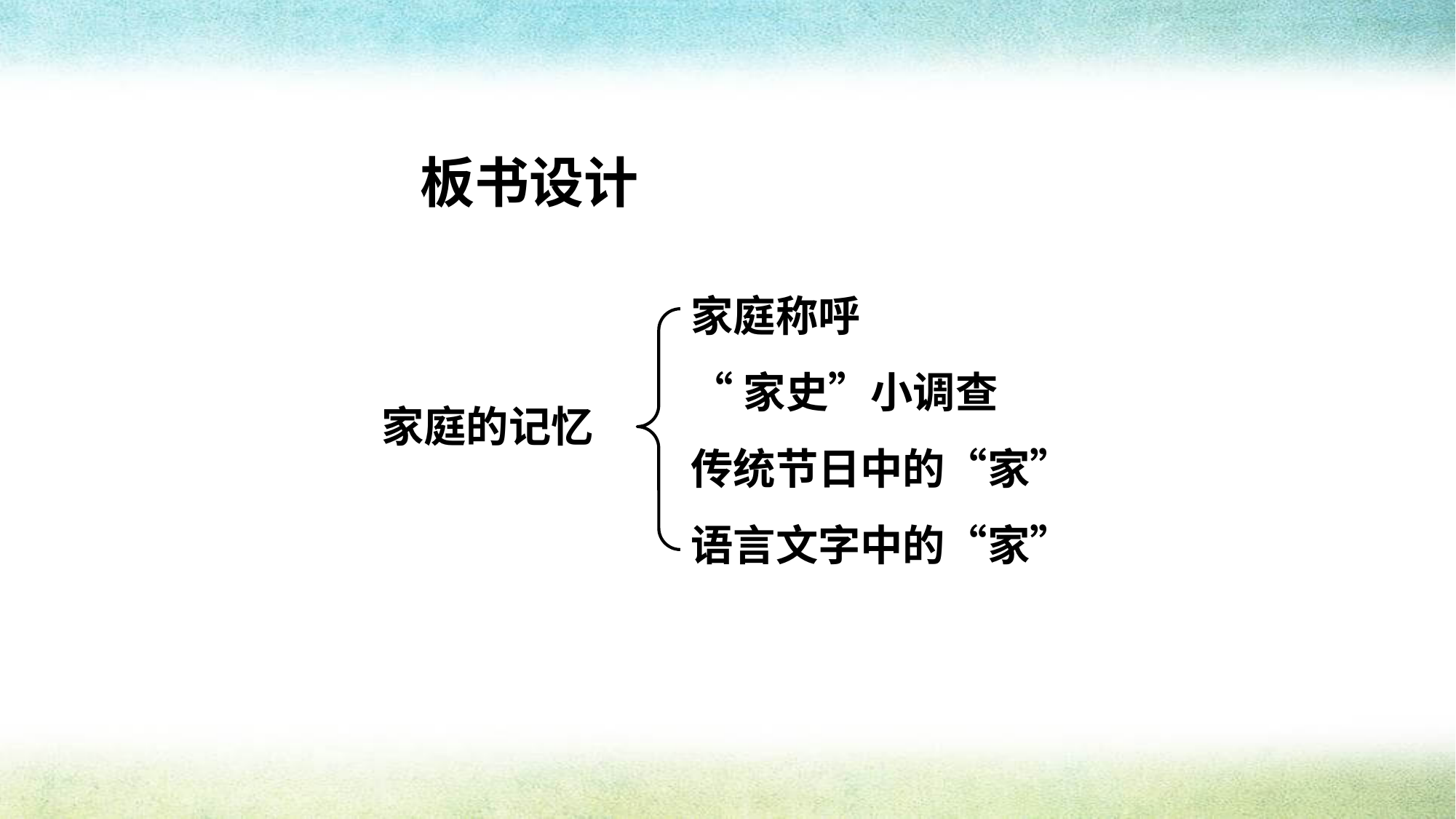

板书设计
家庭称呼
“家史”小调查
传统节日中的“家”
语言文字中的“家”

家庭的记忆